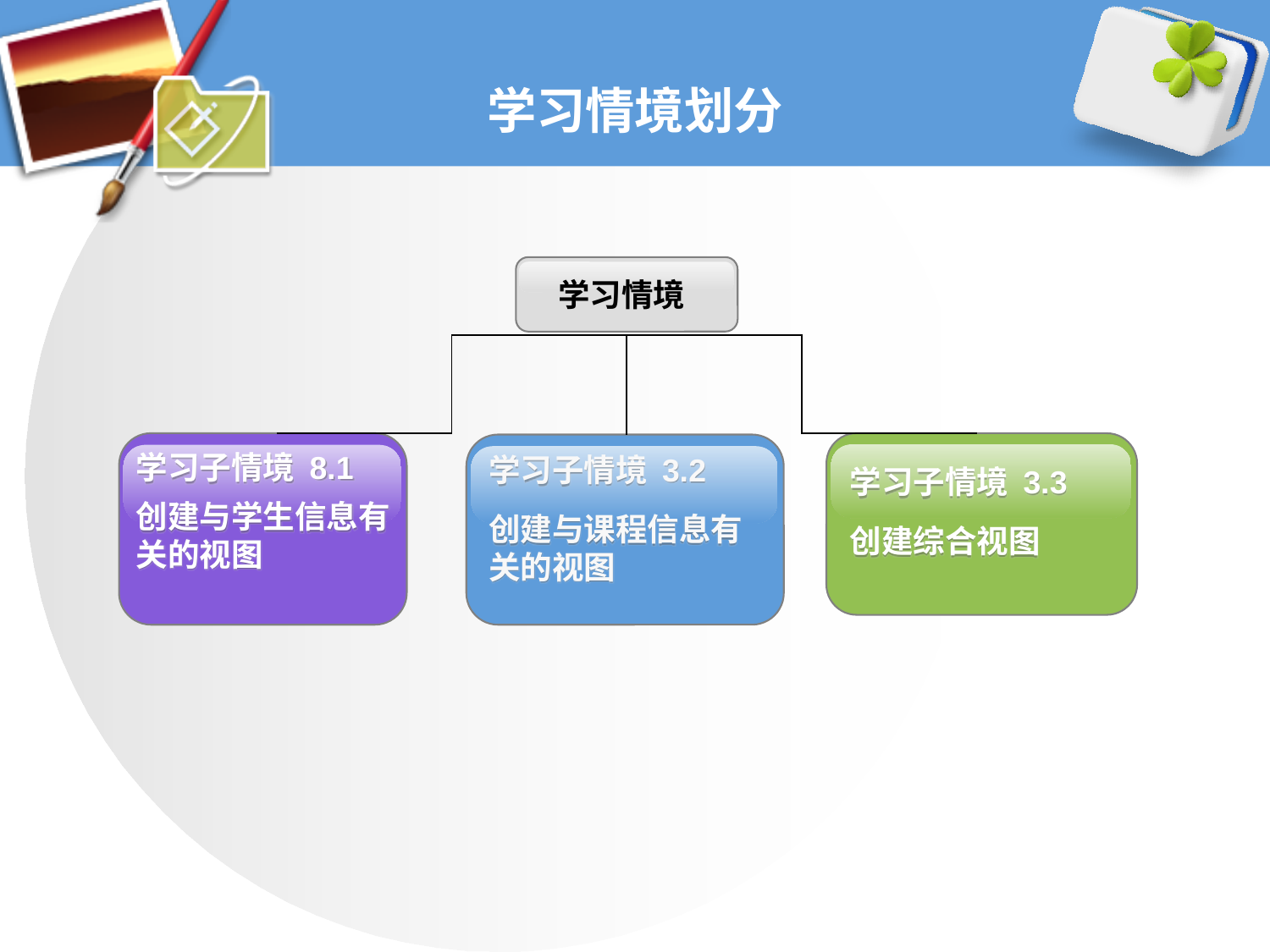

# 学习情境划分

学习情境

学习子情境 8.1
创建与学生信息有关的视图
学习子情境 3.2
创建与课程信息有关的视图
学习子情境 3.3
创建综合视图